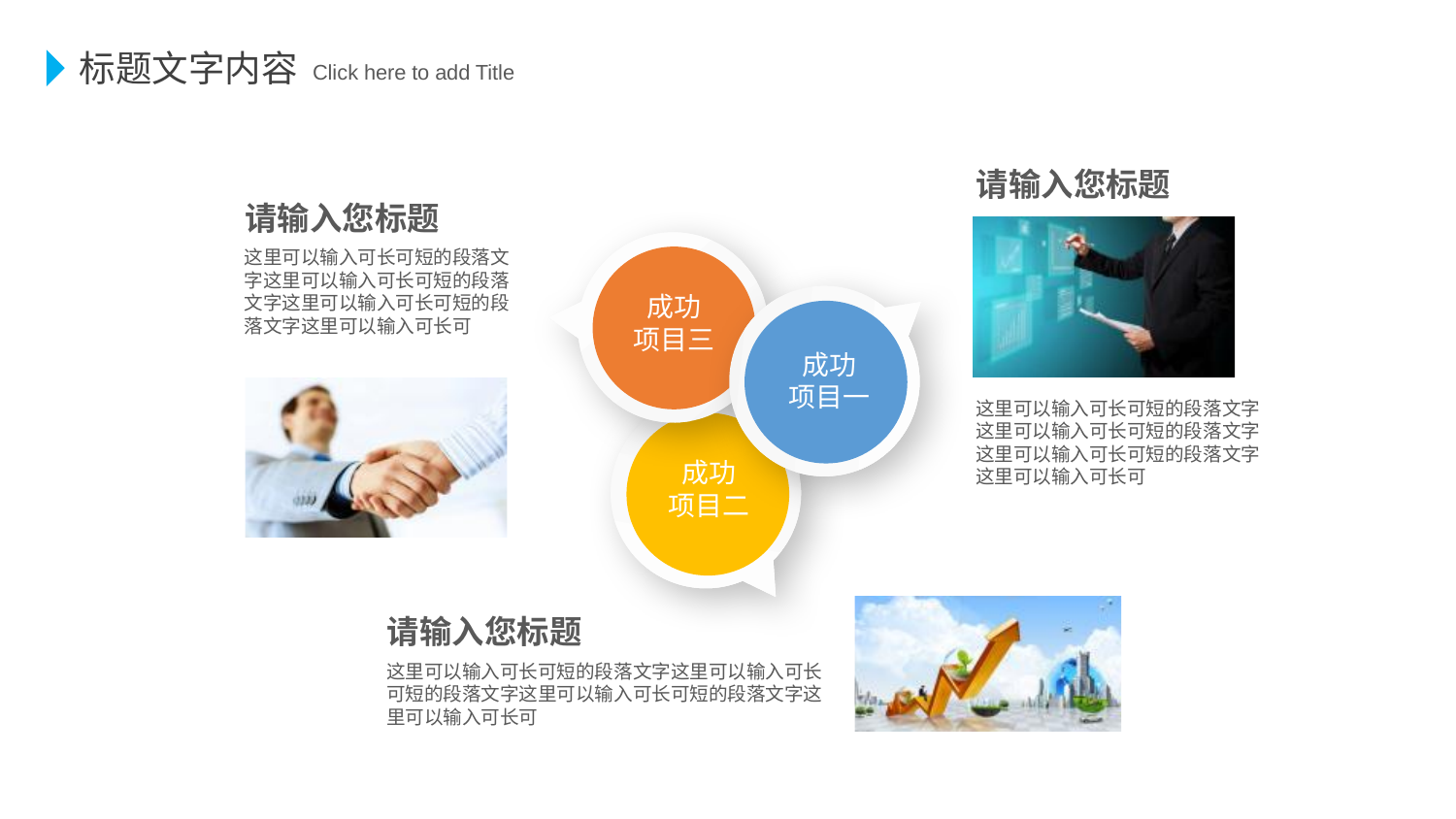

标题文字内容
  Click here to add Title

请输入您标题
请输入您标题

这里可以输入可长可短的段落文字这里可以输入可长可短的段落文字这里可以输入可长可短的段落文字这里可以输入可长可

成功
项目三

成功
项目一

这里可以输入可长可短的段落文字这里可以输入可长可短的段落文字这里可以输入可长可短的段落文字这里可以输入可长可

成功
项目二

请输入您标题
这里可以输入可长可短的段落文字这里可以输入可长可短的段落文字这里可以输入可长可短的段落文字这里可以输入可长可